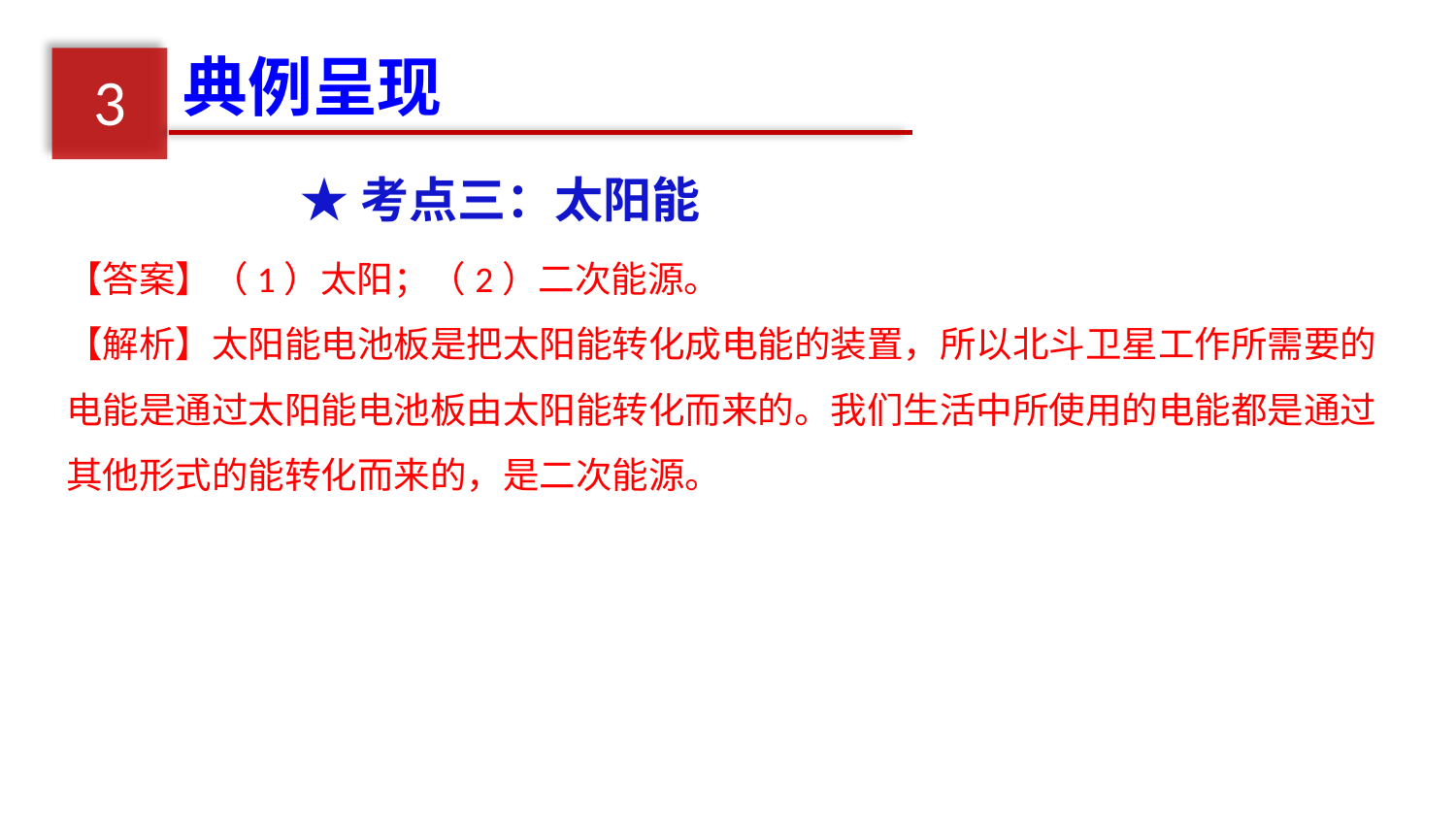

典例呈现

3
★考点三：太阳能
【答案】（1）太阳；（2）二次能源。
【解析】太阳能电池板是把太阳能转化成电能的装置，所以北斗卫星工作所需要的电能是通过太阳能电池板由太阳能转化而来的。我们生活中所使用的电能都是通过其他形式的能转化而来的，是二次能源。